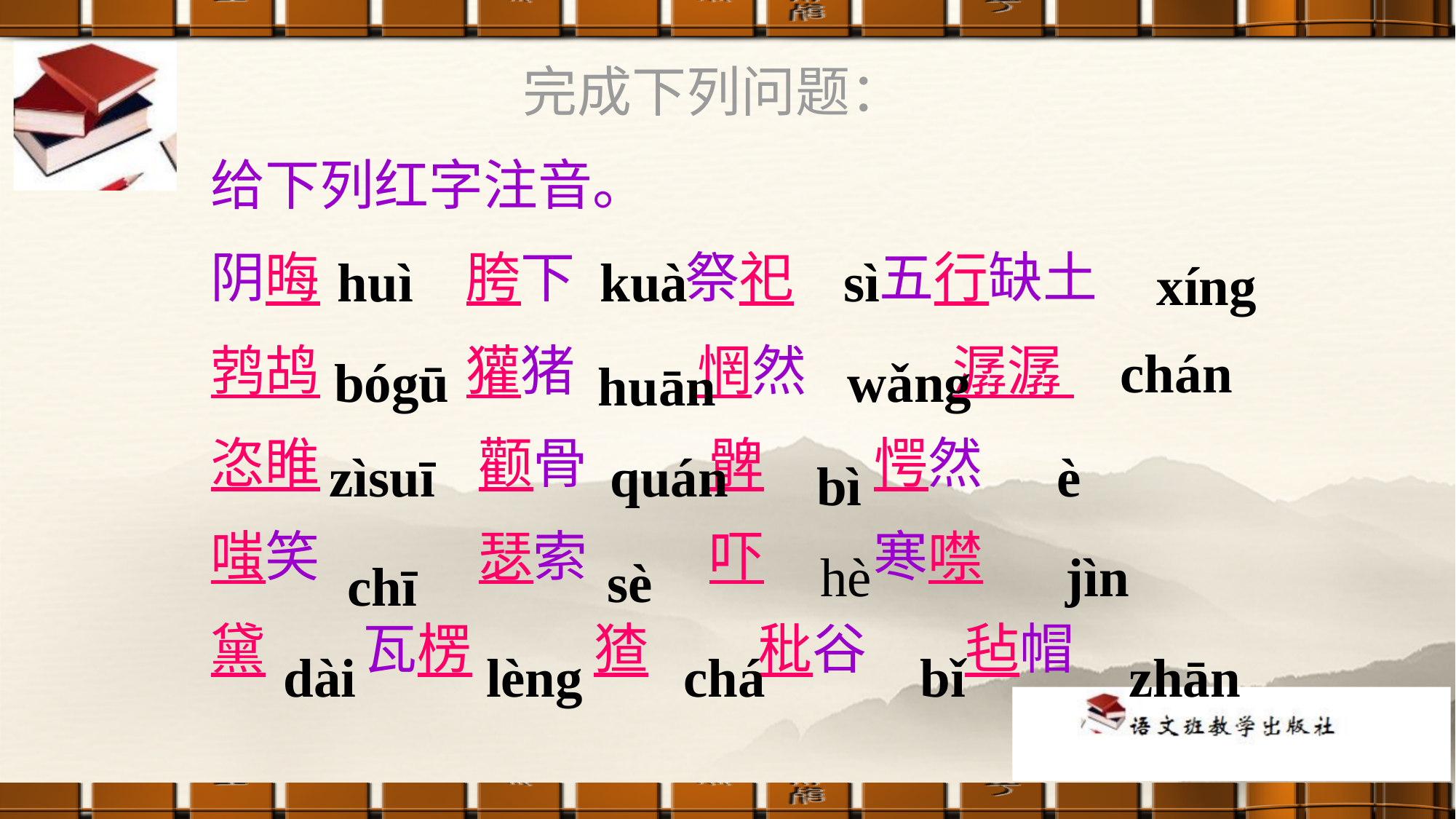

完成下列问题：
给下列红字注音。
阴晦            胯下         祭祀       五行缺土
鹁鸪            獾猪          惘然            潺潺
恣睢             颧骨          髀         愕然
嗤笑             瑟索          吓         寒噤
黛        瓦楞          猹         秕谷        毡帽
huì
     kuà
sì
xíng
chán
bógū
wǎng
huān
zìsuī
quán
è
bì
hè
jìn
sè
chī
dài
lèng
chá
bǐ
zhān